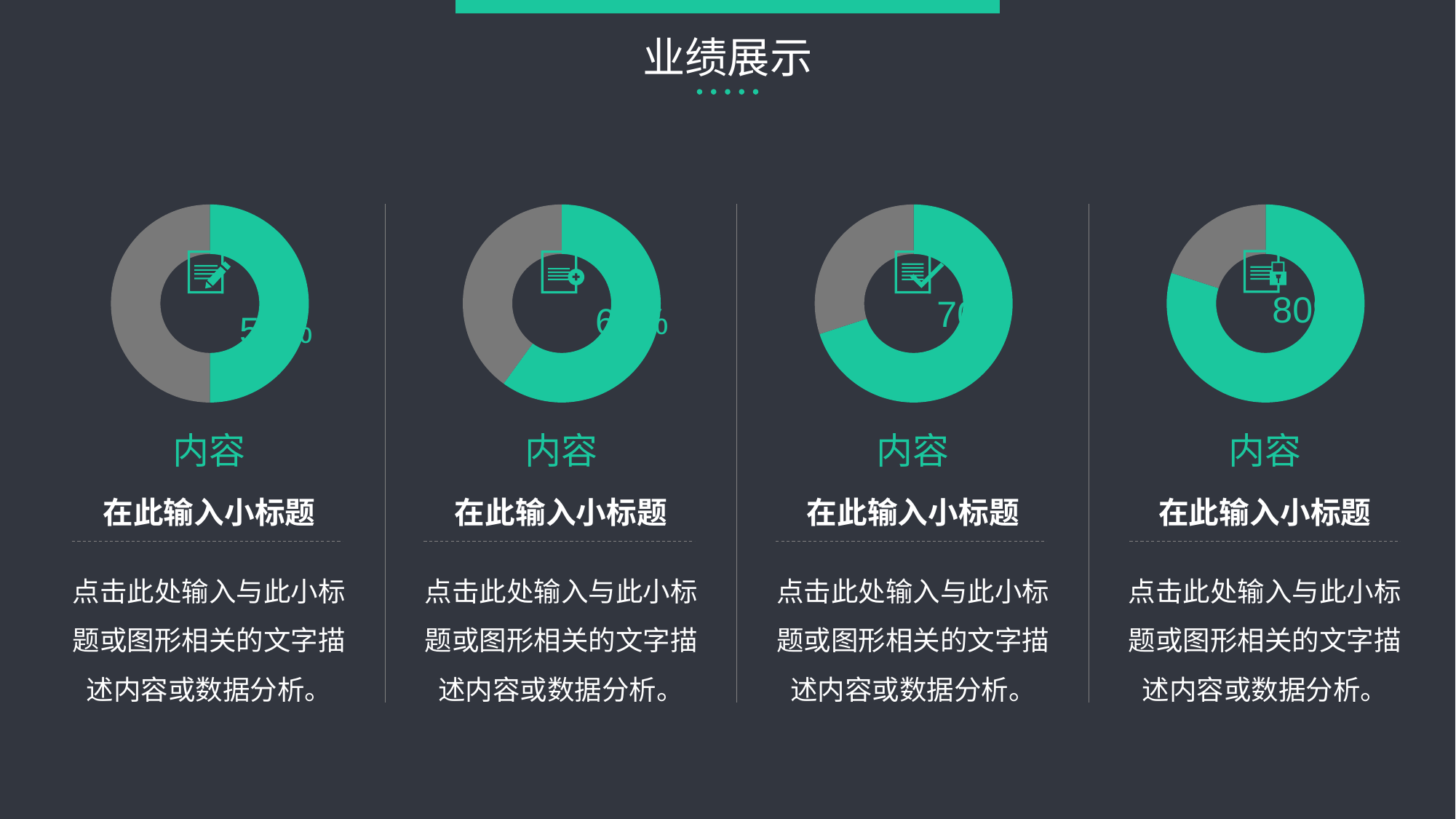

# 业绩展示

### Chart

| Category | 数值 |
|---|---|
| 已完成 | 0.5 |
| 未完成 | 0.5 |

### Chart

| Category | 数值 |
|---|---|
| 已完成 | 0.6 |
| 未完成 | 0.4 |

### Chart

| Category | 数值 |
|---|---|
| 已完成 | 0.7 |
| 未完成 | 0.30000000000000004 |

### Chart

| Category | 数值 |
|---|---|
| 已完成 | 0.8 |
| 未完成 | 0.19999999999999996 |

内容
内容
内容
内容
在此输入小标题
在此输入小标题
在此输入小标题
在此输入小标题
点击此处输入与此小标题或图形相关的文字描述内容或数据分析。
点击此处输入与此小标题或图形相关的文字描述内容或数据分析。
点击此处输入与此小标题或图形相关的文字描述内容或数据分析。
点击此处输入与此小标题或图形相关的文字描述内容或数据分析。